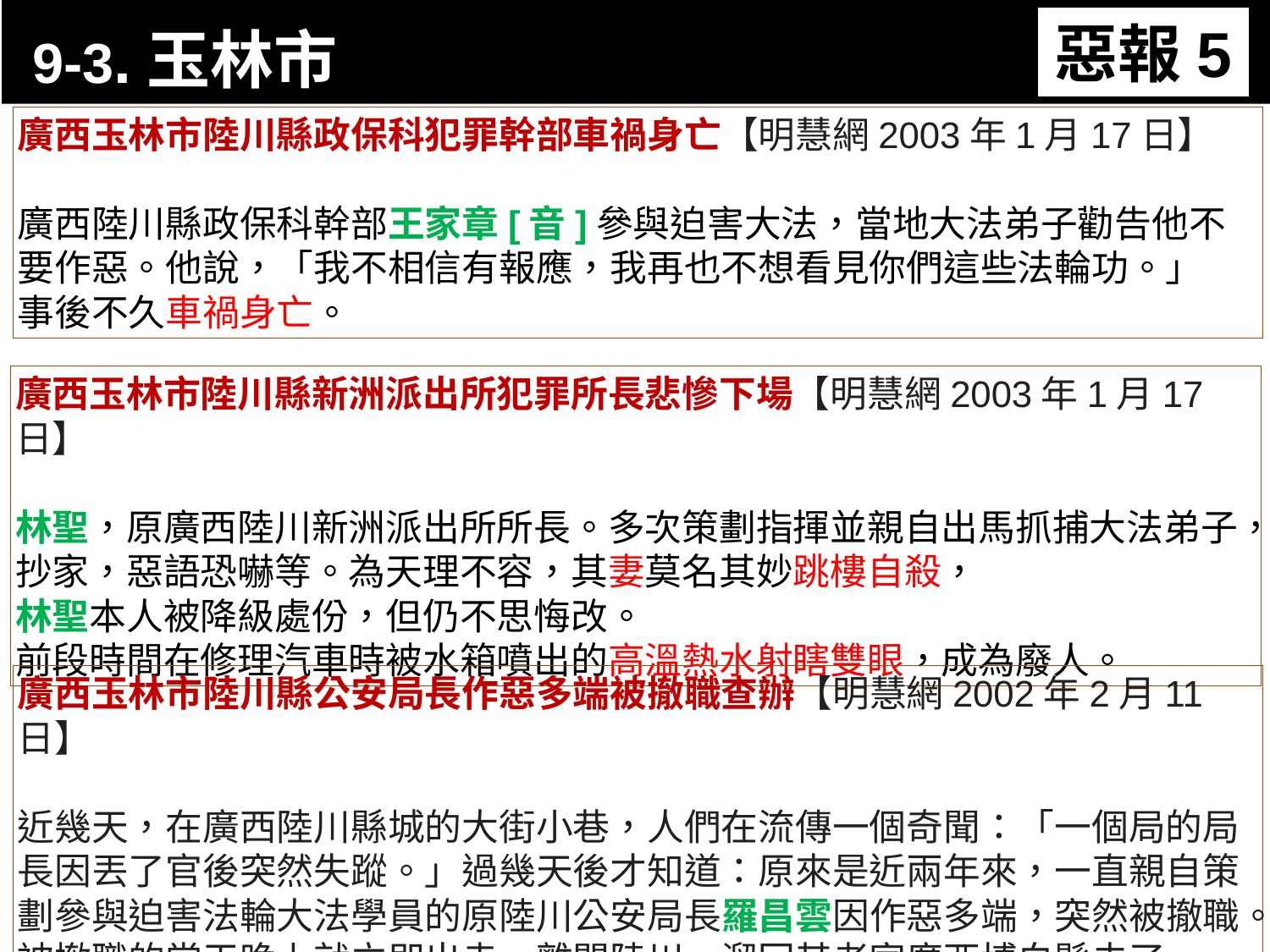

9-3.玉林市

惡報5
11-3. XX市官員惡報實例
廣西玉林市陸川縣政保科犯罪幹部車禍身亡【明慧網2003年1月17日】

廣西陸川縣政保科幹部王家章[音]參與迫害大法，當地大法弟子勸告他不要作惡。他說，「我不相信有報應，我再也不想看見你們這些法輪功。」
事後不久車禍身亡。
廣西玉林市陸川縣新洲派出所犯罪所長悲慘下場【明慧網2003年1月17日】

林聖，原廣西陸川新洲派出所所長。多次策劃指揮並親自出馬抓捕大法弟子，抄家，惡語恐嚇等。為天理不容，其妻莫名其妙跳樓自殺，
林聖本人被降級處份，但仍不思悔改。
前段時間在修理汽車時被水箱噴出的高溫熱水射瞎雙眼，成為廢人。
廣西玉林市陸川縣公安局長作惡多端被撤職查辦【明慧網2002年2月11日】

近幾天，在廣西陸川縣城的大街小巷，人們在流傳一個奇聞：「一個局的局長因丟了官後突然失蹤。」過幾天後才知道：原來是近兩年來，一直親自策劃參與迫害法輪大法學員的原陸川公安局長羅昌雲因作惡多端，突然被撤職。被撤職的當天晚上就立即出走，離開陸川，溜回其老家廣西博白縣去了。